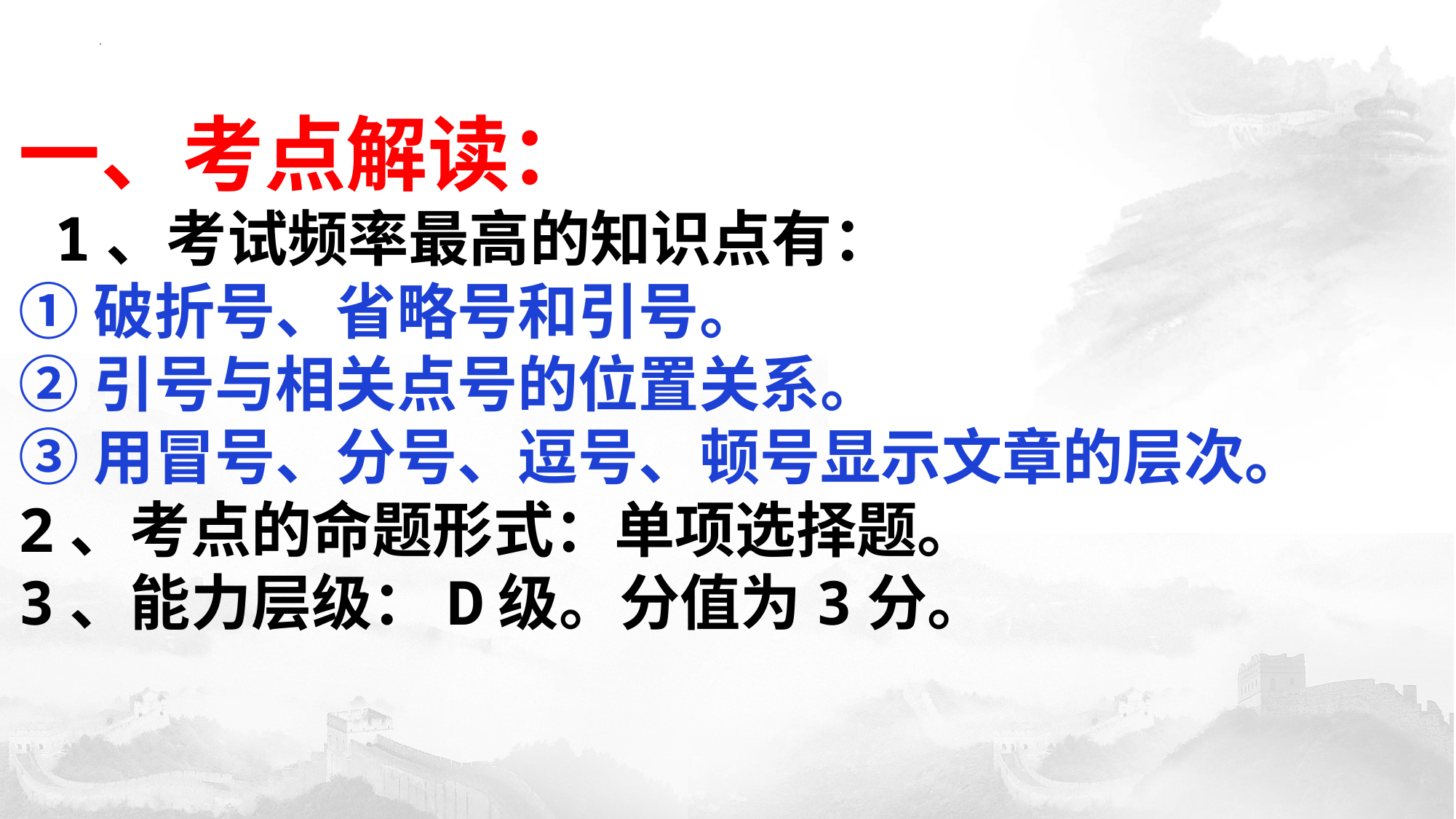

一、考点解读：
 1、考试频率最高的知识点有：
①破折号、省略号和引号。
②引号与相关点号的位置关系。
③用冒号、分号、逗号、顿号显示文章的层次。
2、考点的命题形式：单项选择题。
3、能力层级：D级。分值为3分。